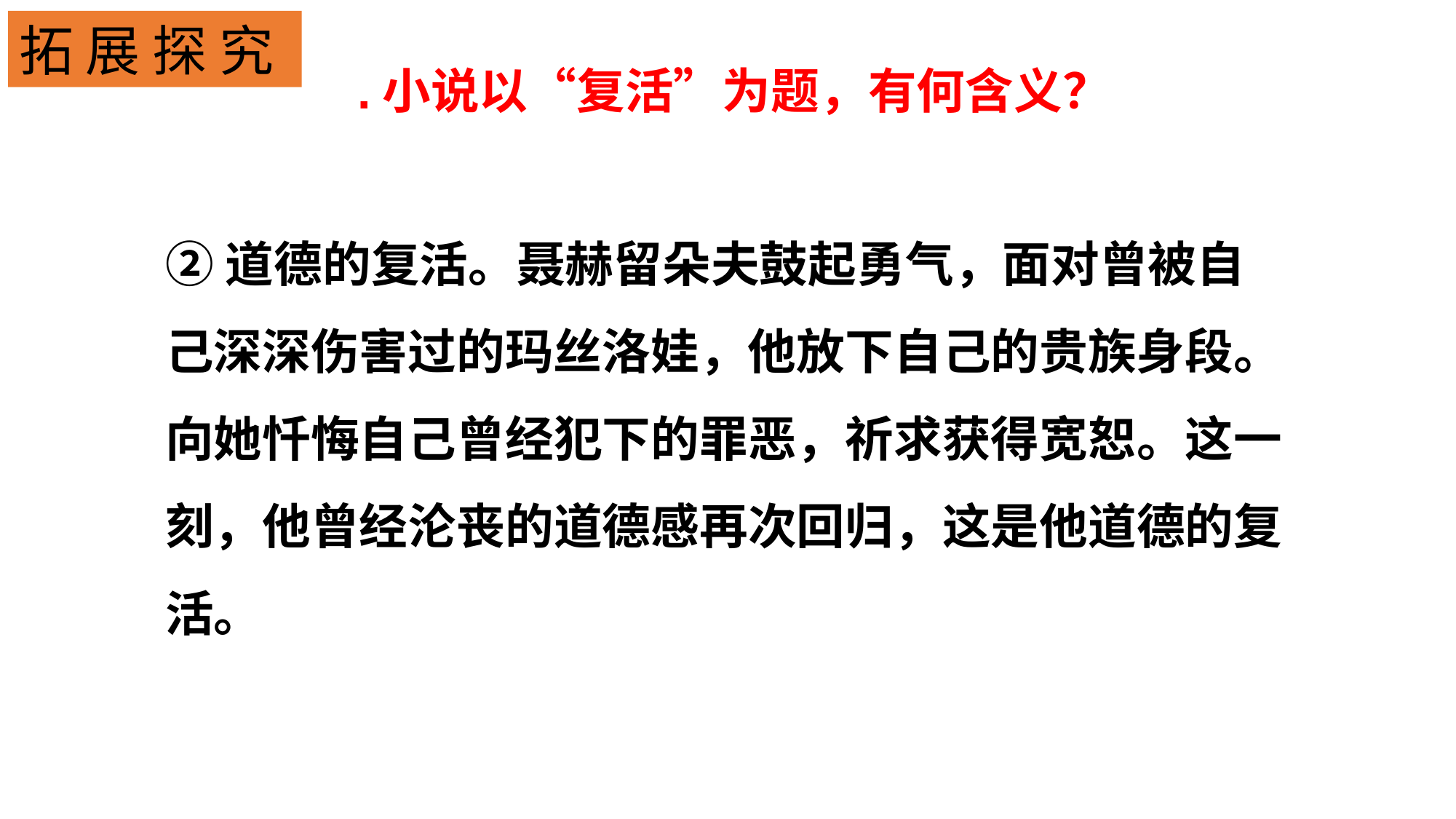

拓 展 探 究
.小说以“复活”为题，有何含义？
②道德的复活。聂赫留朵夫鼓起勇气，面对曾被自己深深伤害过的玛丝洛娃，他放下自己的贵族身段。向她忏悔自己曾经犯下的罪恶，祈求获得宽恕。这一刻，他曾经沦丧的道德感再次回归，这是他道德的复活。